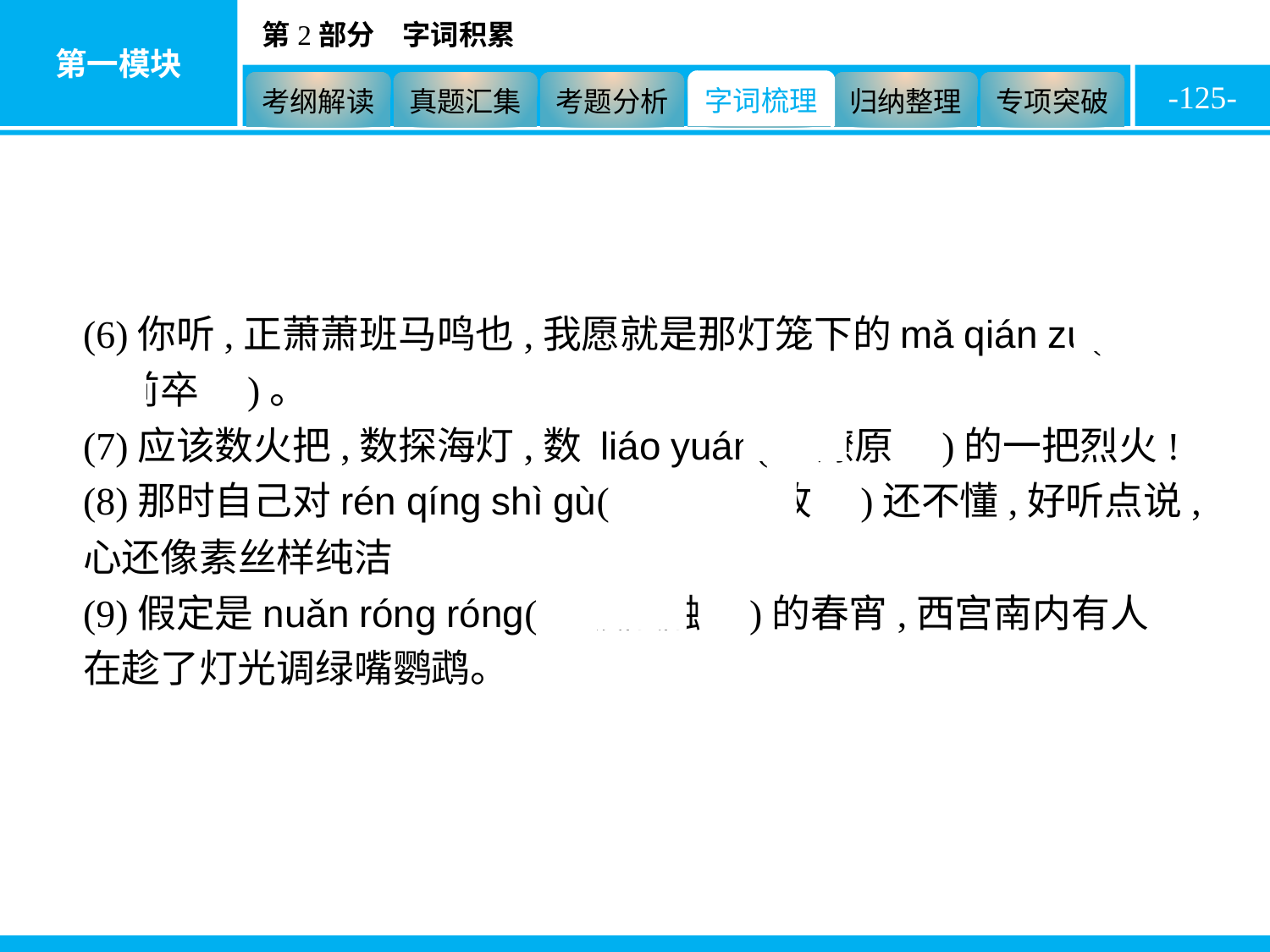

-125-
(6)你听,正萧萧班马鸣也,我愿就是那灯笼下的mǎ qián zú(　马前卒　)。
(7)应该数火把,数探海灯,数 liáo yuán(　燎原　)的一把烈火!
(8)那时自己对rén qíng shì gù(　人情世故　)还不懂,好听点说,心还像素丝样纯洁
(9)假定是nuǎn róng róng(　暖融融　)的春宵,西宫南内有人在趁了灯光调绿嘴鹦鹉。